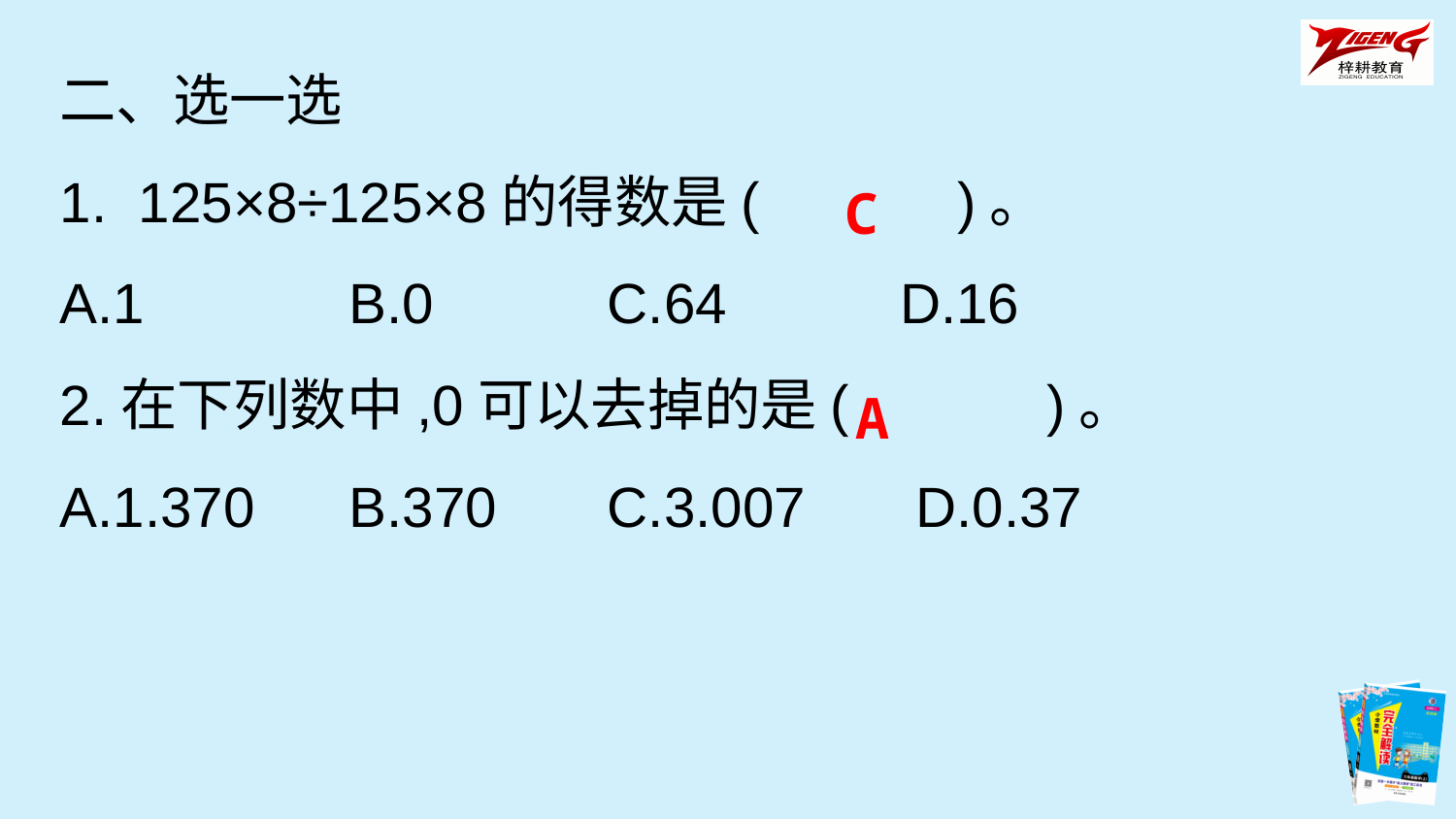

二、选一选
1.  125×8÷125×8的得数是(　　　)。
A.1             B.0           C.64           D.16
2.在下列数中,0可以去掉的是(　　　)。
A.1.370      B.370       C.3.007       D.0.37
C
A